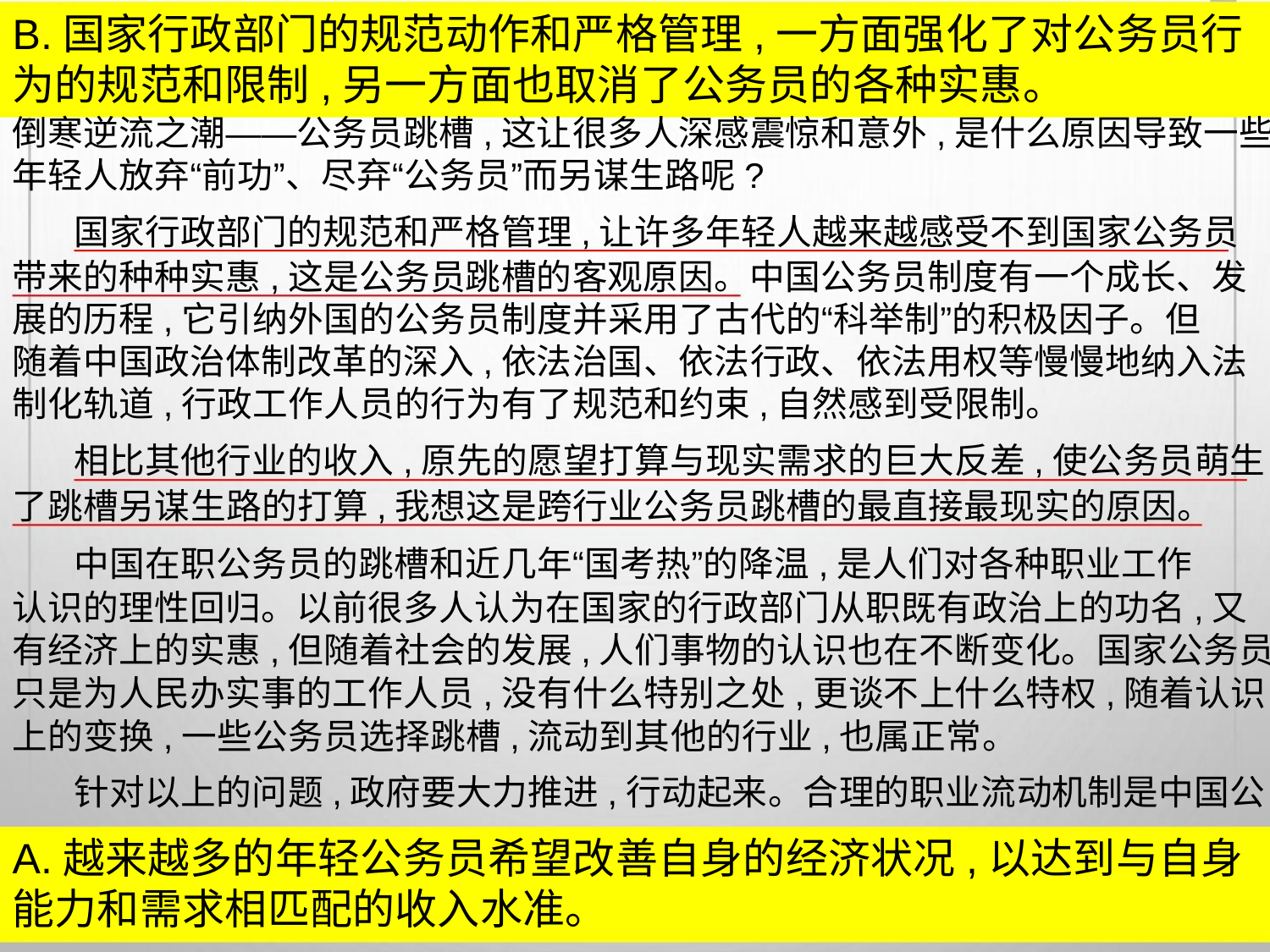

B.国家行政部门的规范动作和严格管理,一方面强化了对公务员行
为的规范和限制,另一方面也取消了公务员的各种实惠。
倒寒逆流之潮——公务员跳槽,这让很多人深感震惊和意外,是什么原因导致一些
年轻人放弃“前功”、尽弃“公务员”而另谋生路呢?
国家行政部门的规范和严格管理,让许多年轻人越来越感受不到国家公务员
带来的种种实惠,这是公务员跳槽的客观原因。中国公务员制度有一个成长、发
展的历程,它引纳外国的公务员制度并采用了古代的“科举制”的积极因子。但
随着中国政治体制改革的深入,依法治国、依法行政、依法用权等慢慢地纳入法
制化轨道,行政工作人员的行为有了规范和约束,自然感到受限制。
相比其他行业的收入,原先的愿望打算与现实需求的巨大反差,使公务员萌生
了跳槽另谋生路的打算,我想这是跨行业公务员跳槽的最直接最现实的原因。
中国在职公务员的跳槽和近几年“国考热”的降温,是人们对各种职业工作
认识的理性回归。以前很多人认为在国家的行政部门从职既有政治上的功名,又
有经济上的实惠,但随着社会的发展,人们事物的认识也在不断变化。国家公务员
只是为人民办实事的工作人员,没有什么特别之处,更谈不上什么特权,随着认识
上的变换,一些公务员选择跳槽,流动到其他的行业,也属正常。
针对以上的问题,政府要大力推进,行动起来。合理的职业流动机制是中国公
A.越来越多的年轻公务员希望改善自身的经济状况,以达到与自身
能力和需求相匹配的收入水准。